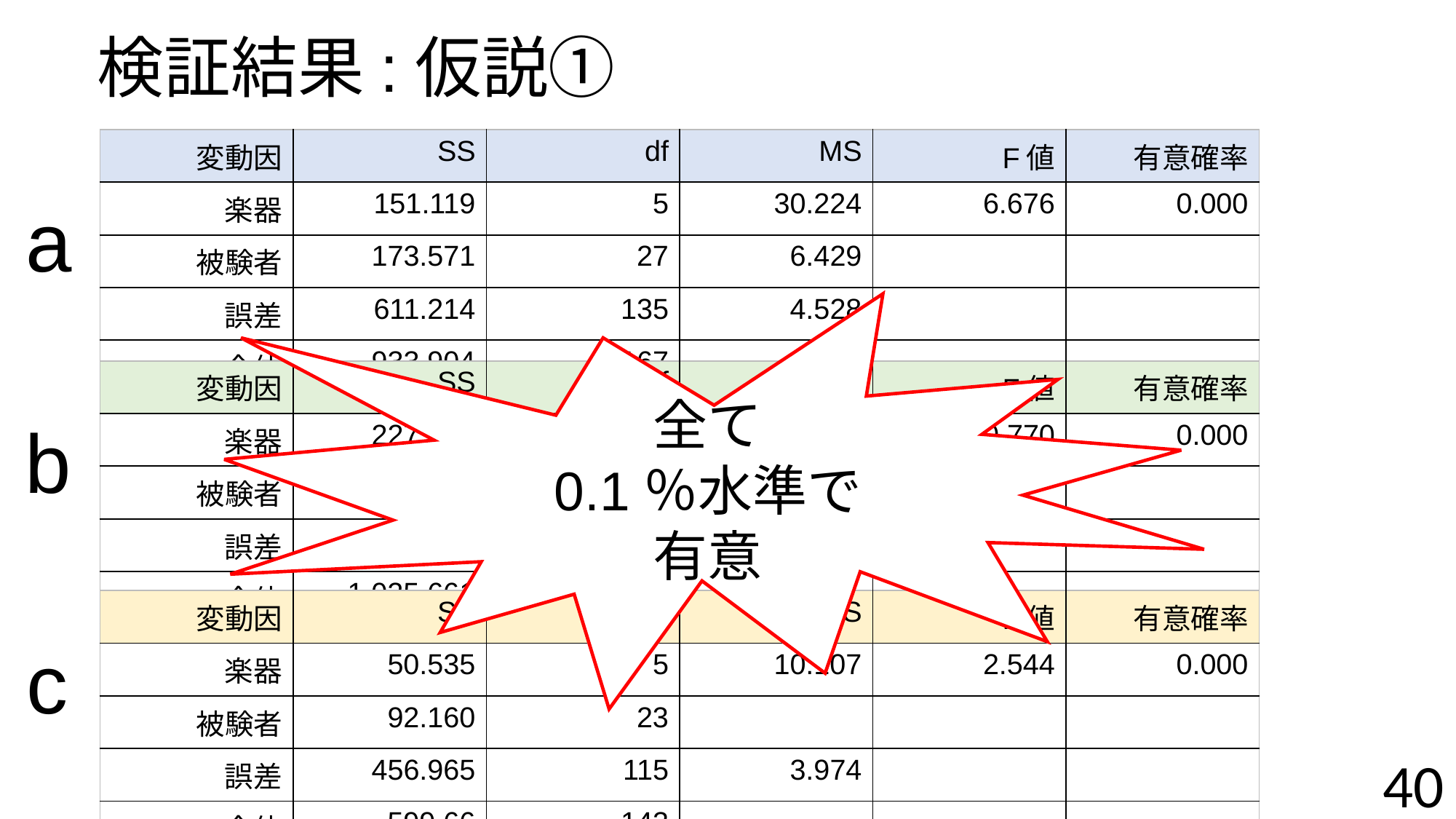

# 検証結果:仮説①
| 変動因 | SS | df | MS | F値 | 有意確率 |
| --- | --- | --- | --- | --- | --- |
| 楽器 | 151.119 | 5 | 30.224 | 6.676 | 0.000 |
| 被験者 | 173.571 | 27 | 6.429 |  |  |
| 誤差 | 611.214 | 135 | 4.528 |  |  |
| 全体 | 933.904 | 167 |  |  |  |
a
全て
0.1％水準で
有意
| 変動因 | SS | df | MS | F値 | 有意確率 |
| --- | --- | --- | --- | --- | --- |
| 楽器 | 227.982 | 5 | 45.569 | 10.770 | 0.000 |
| 被験者 | 226.161 | 27 | 8.376 |  |  |
| 誤差 | 571.518 | 135 | 4.233 |  |  |
| 全体 | 1,025.661 | 167 |  |  |  |
b
| 変動因 | SS | df | MS | F値 | 有意確率 |
| --- | --- | --- | --- | --- | --- |
| 楽器 | 50.535 | 5 | 10.107 | 2.544 | 0.000 |
| 被験者 | 92.160 | 23 |  |  |  |
| 誤差 | 456.965 | 115 | 3.974 |  |  |
| 全体 | 599.66 | 143 |  |  |  |
c
40